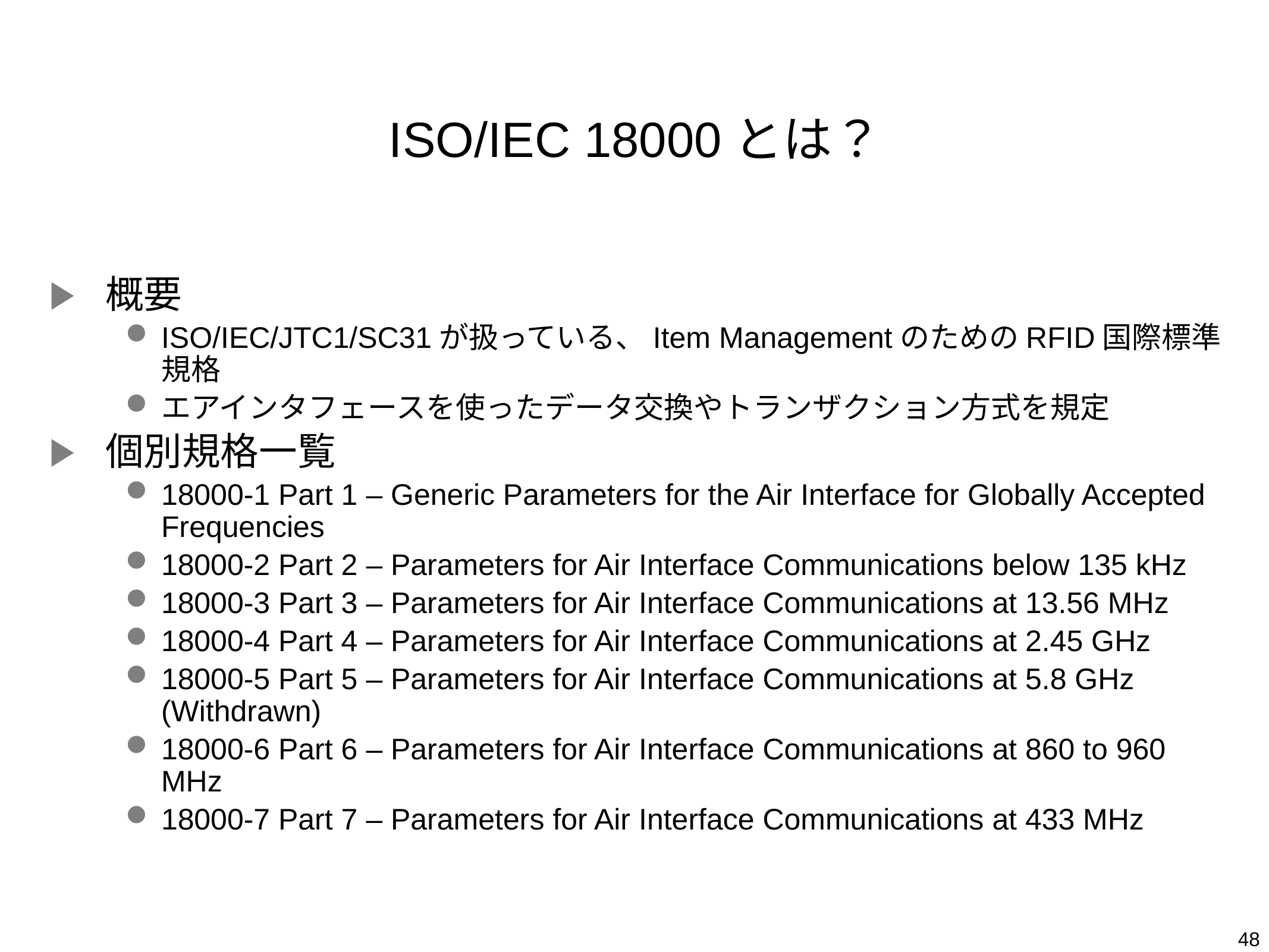

# ISO/IEC 18000とは？
概要
ISO/IEC/JTC1/SC31が扱っている、Item ManagementのためのRFID国際標準規格
エアインタフェースを使ったデータ交換やトランザクション方式を規定
個別規格一覧
18000-1 Part 1 – Generic Parameters for the Air Interface for Globally Accepted Frequencies
18000-2 Part 2 – Parameters for Air Interface Communications below 135 kHz
18000-3 Part 3 – Parameters for Air Interface Communications at 13.56 MHz
18000-4 Part 4 – Parameters for Air Interface Communications at 2.45 GHz
18000-5 Part 5 – Parameters for Air Interface Communications at 5.8 GHz (Withdrawn)
18000-6 Part 6 – Parameters for Air Interface Communications at 860 to 960 MHz
18000-7 Part 7 – Parameters for Air Interface Communications at 433 MHz
48